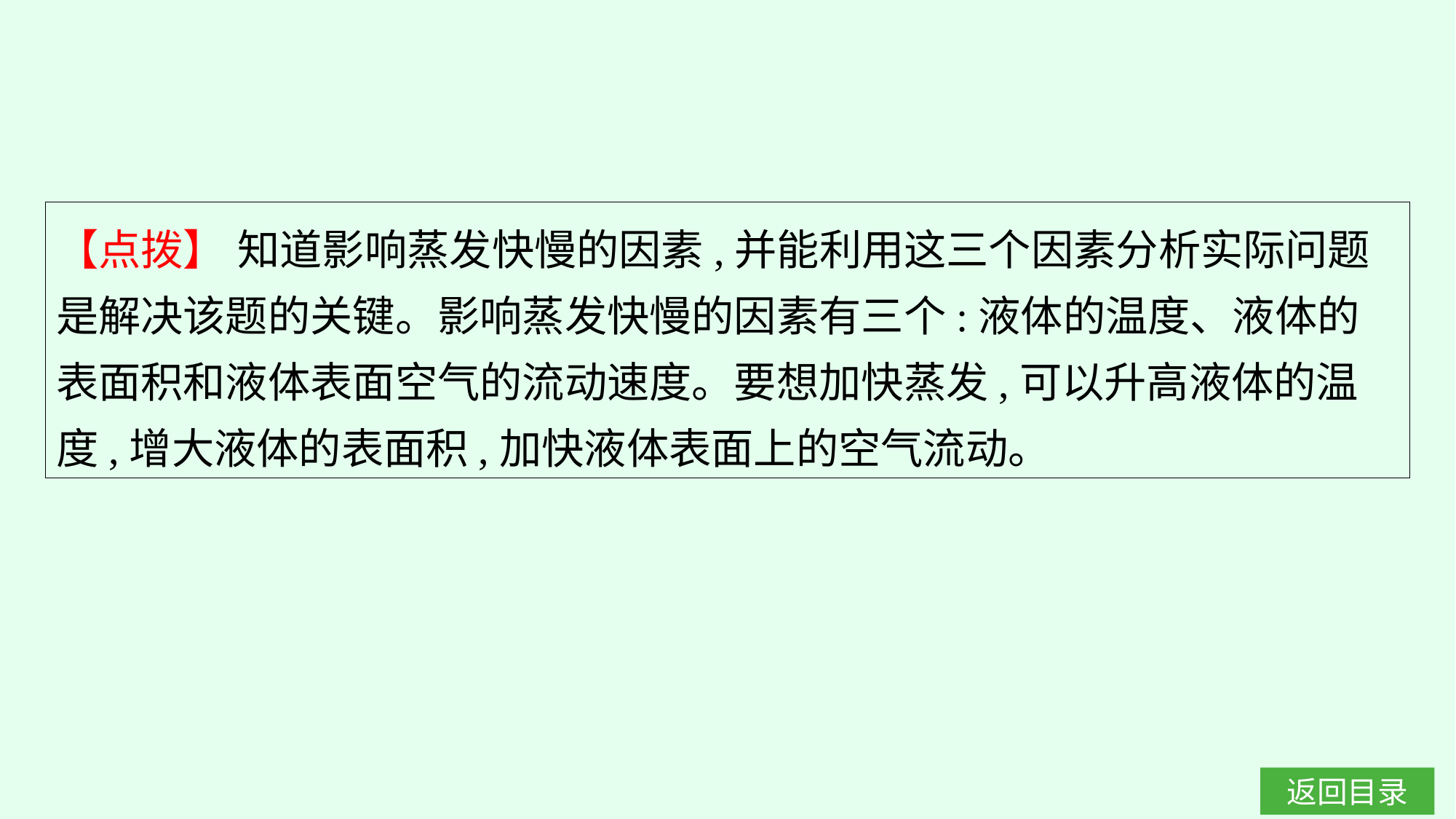

【点拨】 知道影响蒸发快慢的因素,并能利用这三个因素分析实际问题是解决该题的关键。影响蒸发快慢的因素有三个:液体的温度、液体的表面积和液体表面空气的流动速度。要想加快蒸发,可以升高液体的温度,增大液体的表面积,加快液体表面上的空气流动。